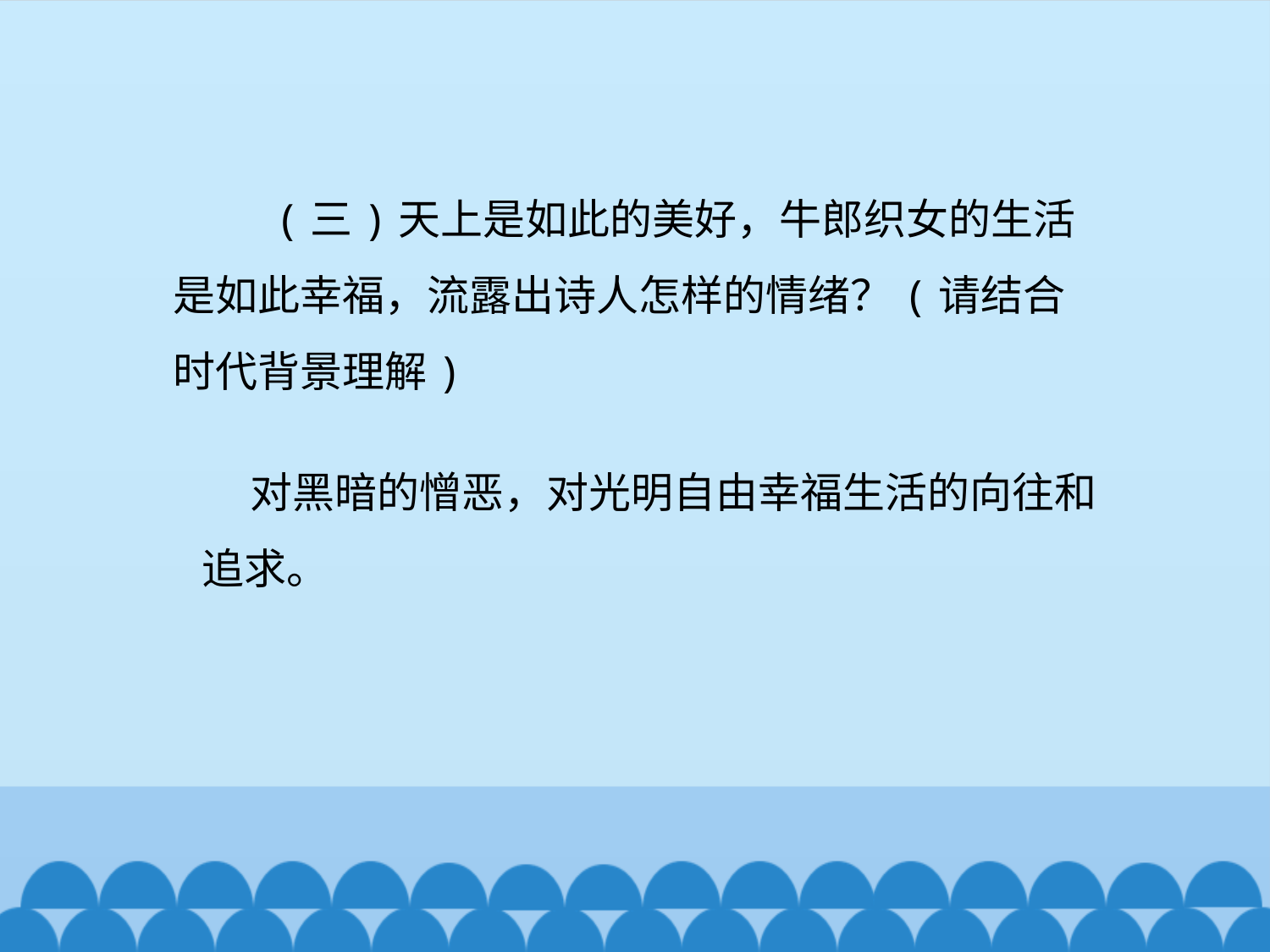

(三)天上是如此的美好，牛郎织女的生活是如此幸福，流露出诗人怎样的情绪？(请结合时代背景理解)
    对黑暗的憎恶，对光明自由幸福生活的向往和追求。